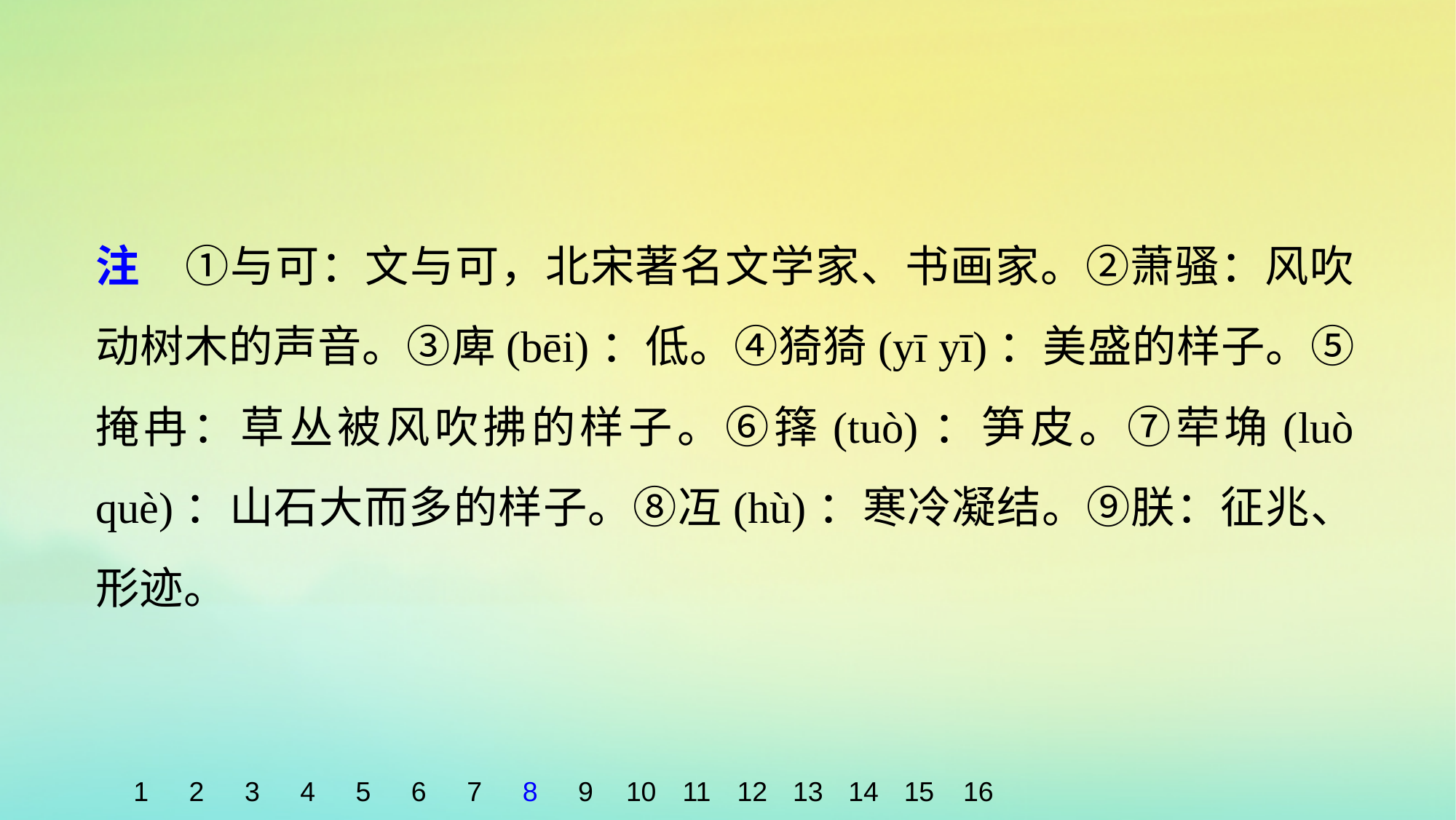

注　①与可：文与可，北宋著名文学家、书画家。②萧骚：风吹动树木的声音。③庳(bēi)：低。④猗猗(yī yī)：美盛的样子。⑤掩冉：草丛被风吹拂的样子。⑥箨(tuò)：笋皮。⑦荦埆(luò què)：山石大而多的样子。⑧冱(hù)：寒冷凝结。⑨朕：征兆、形迹。
1
2
3
4
5
6
7
8
9
10
11
12
13
14
15
16